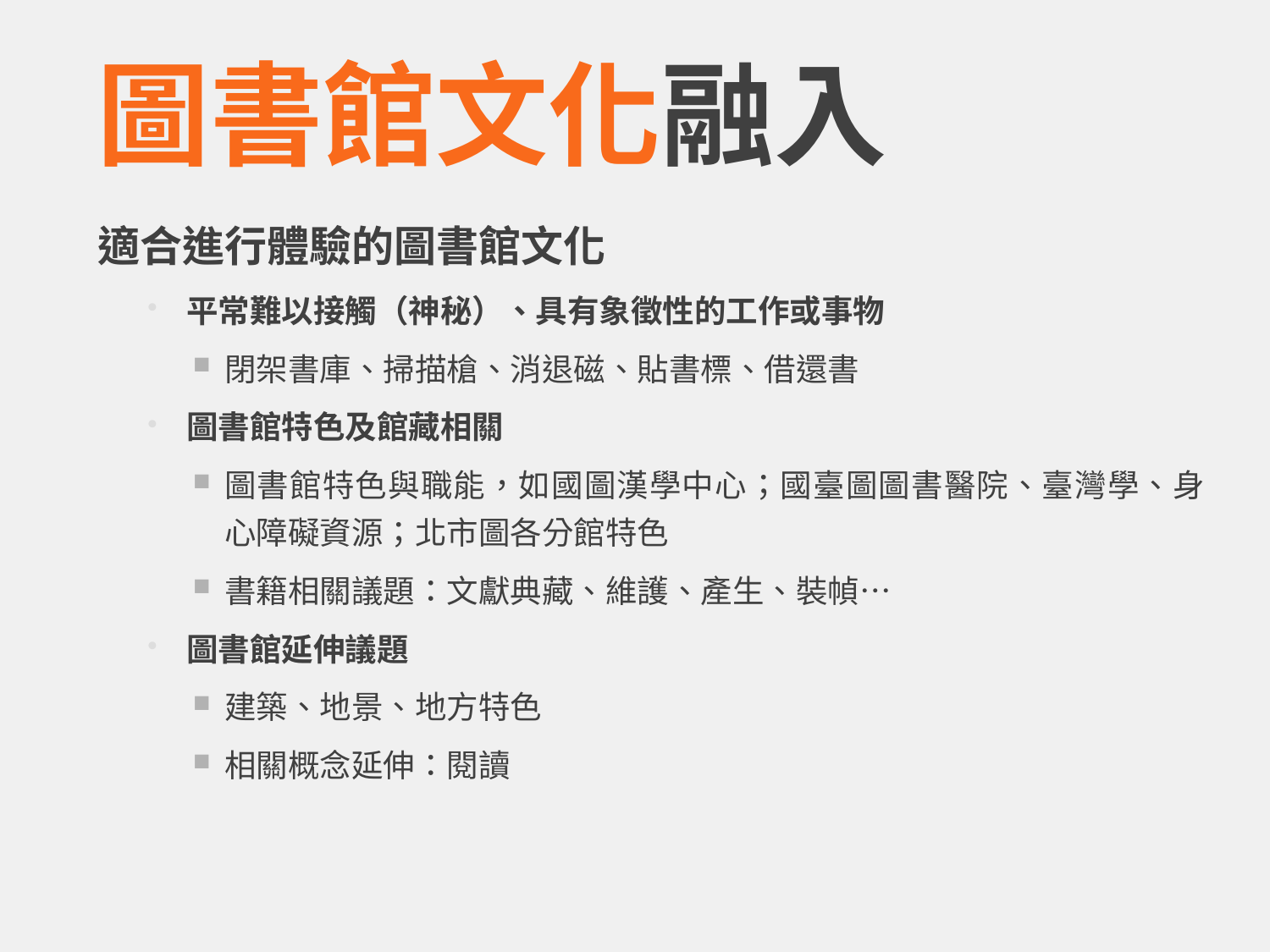

# 圖書館文化融入
適合進行體驗的圖書館文化
平常難以接觸（神秘）、具有象徵性的工作或事物
閉架書庫、掃描槍、消退磁、貼書標、借還書
圖書館特色及館藏相關
圖書館特色與職能，如國圖漢學中心；國臺圖圖書醫院、臺灣學、身心障礙資源；北市圖各分館特色
書籍相關議題：文獻典藏、維護、產生、裝幀…
圖書館延伸議題
建築、地景、地方特色
相關概念延伸：閱讀